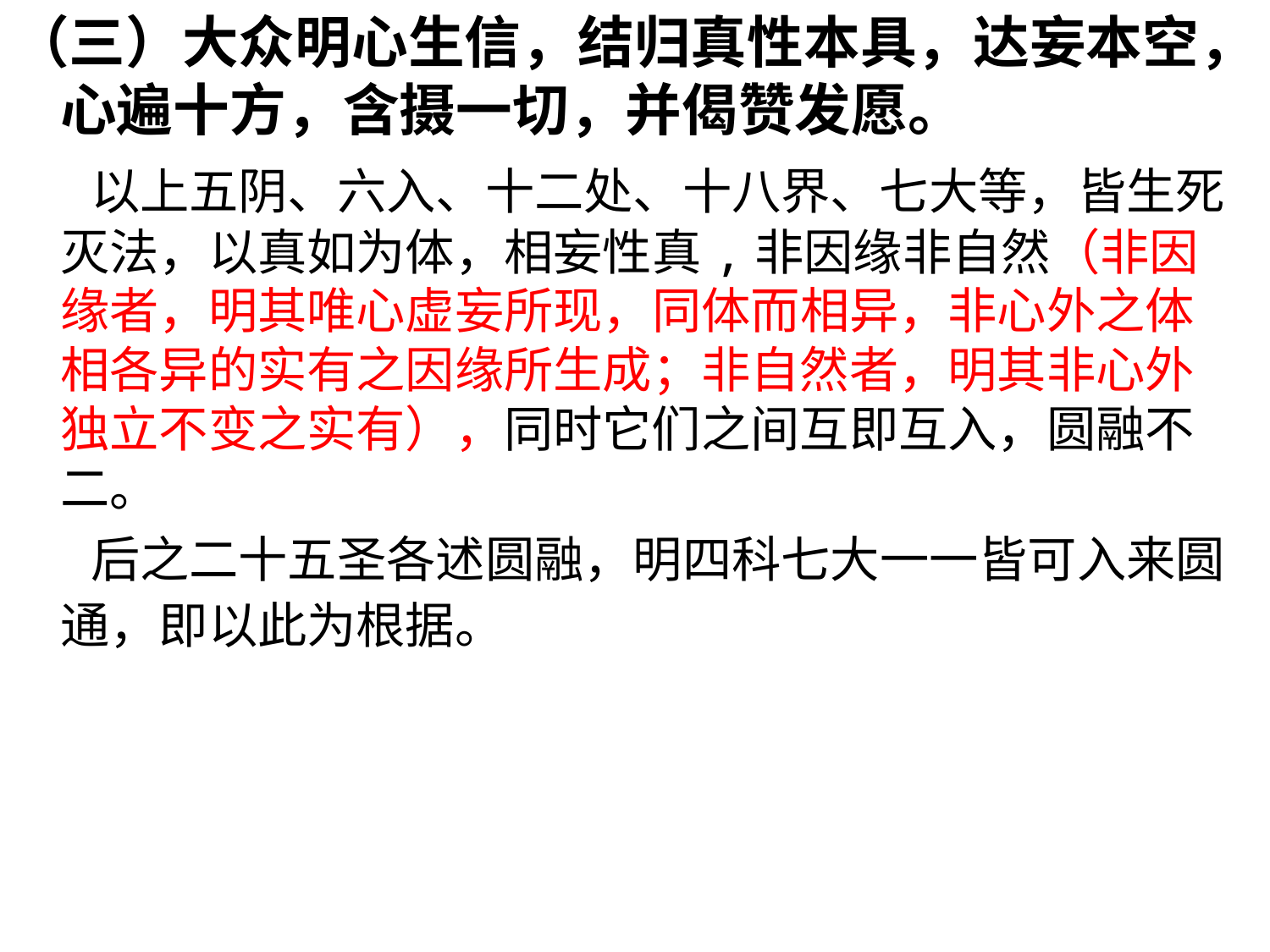

（三）大众明心生信，结归真性本具，达妄本空，心遍十方，含摄一切，并偈赞发愿。
     以上五阴、六入、十二处、十八界、七大等，皆生死灭法，以真如为体，相妄性真,非因缘非自然（非因缘者，明其唯心虚妄所现，同体而相异，非心外之体相各异的实有之因缘所生成；非自然者，明其非心外独立不变之实有），同时它们之间互即互入，圆融不二。
      后之二十五圣各述圆融，明四科七大一一皆可入来圆通，即以此为根据。